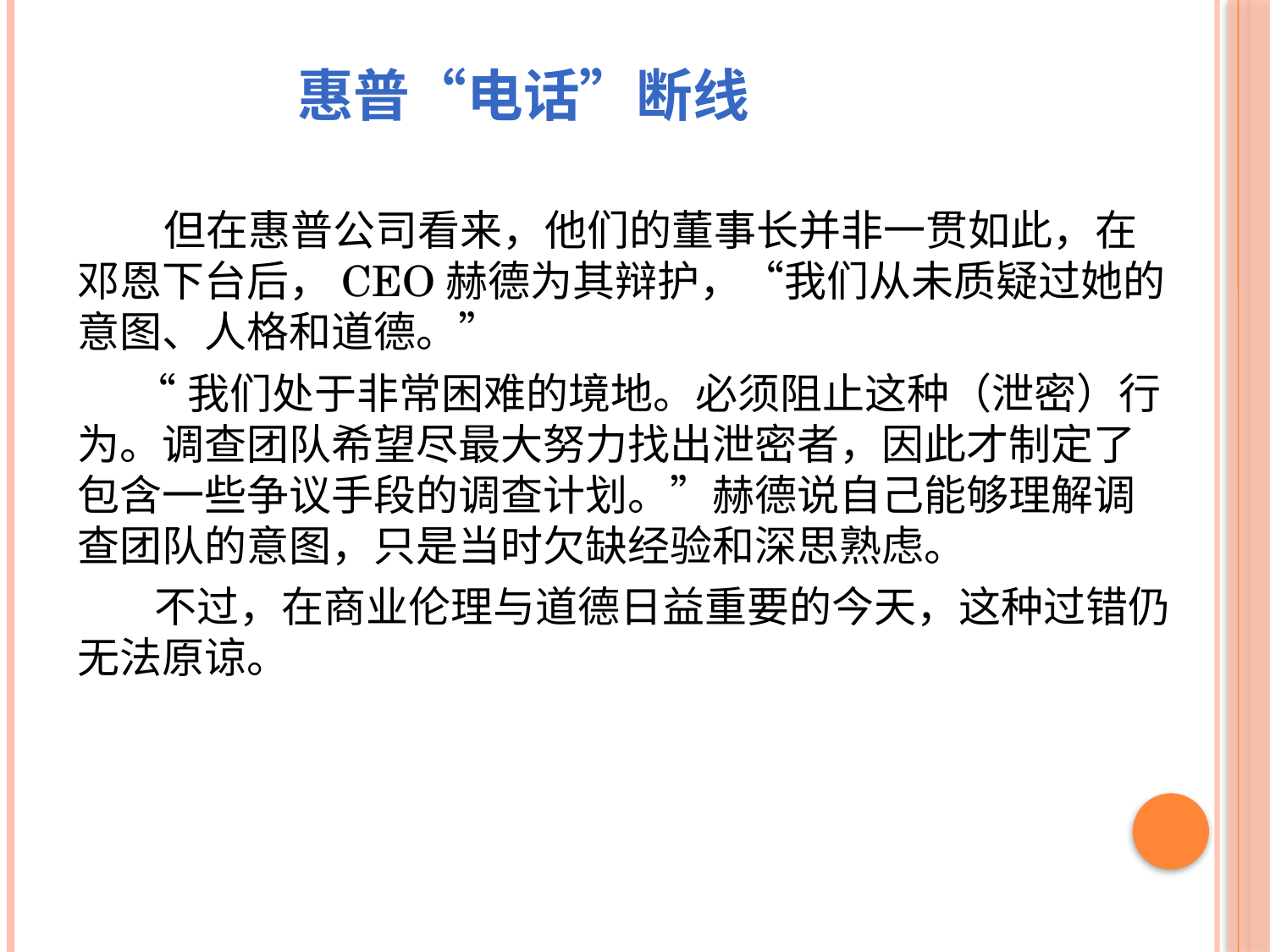

# 惠普“电话”断线

        但在惠普公司看来，他们的董事长并非一贯如此，在邓恩下台后，CEO赫德为其辩护，“我们从未质疑过她的意图、人格和道德。”
      “我们处于非常困难的境地。必须阻止这种（泄密）行为。调查团队希望尽最大努力找出泄密者，因此才制定了包含一些争议手段的调查计划。”赫德说自己能够理解调查团队的意图，只是当时欠缺经验和深思熟虑。
       不过，在商业伦理与道德日益重要的今天，这种过错仍无法原谅。